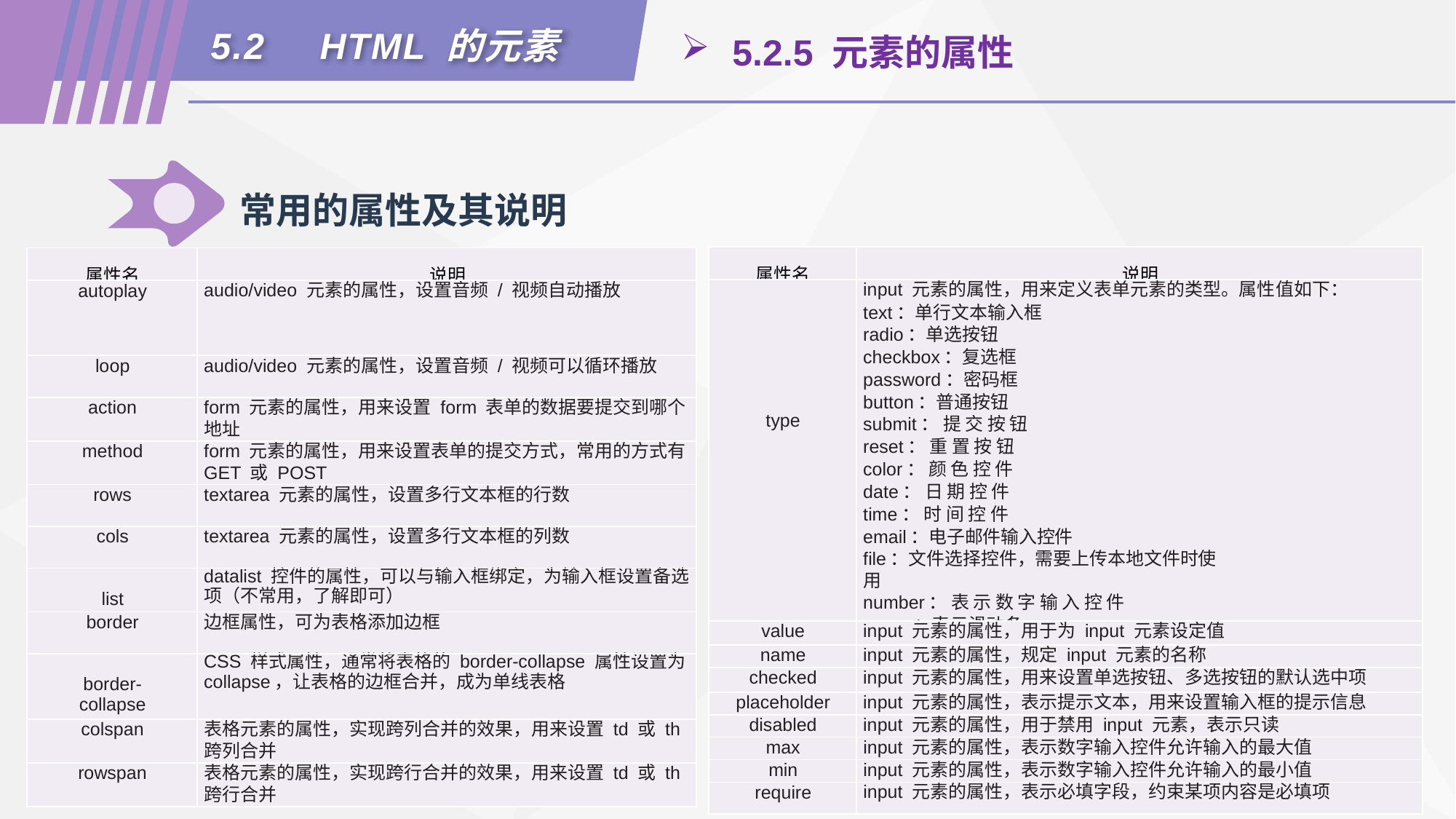

5.2	HTML 的元素
 5.2.5 元素的属性

常用的属性及其说明
| 属性名 | 说明 |
| --- | --- |
| type | input 元素的属性，用来定义表单元素的类型。属性值如下： text：单行文本输入框 radio：单选按钮 checkbox：复选框 password：密码框 button：普通按钮 submit： 提 交 按 钮 reset： 重 置 按 钮 color： 颜 色 控 件 date： 日 期 控 件 time： 时 间 控 件 email：电子邮件输入控件 file：文件选择控件，需要上传本地文件时使用 number： 表 示 数 字 输 入 控 件 range：表示滑动条 search：表示搜索框 url：表示网址输入控件 |
| value | input 元素的属性，用于为 input 元素设定值 |
| name | input 元素的属性，规定 input 元素的名称 |
| checked | input 元素的属性，用来设置单选按钮、多选按钮的默认选中项 |
| placeholder | input 元素的属性，表示提示文本，用来设置输入框的提示信息 |
| disabled | input 元素的属性，用于禁用 input 元素，表示只读 |
| max | input 元素的属性，表示数字输入控件允许输入的最大值 |
| min | input 元素的属性，表示数字输入控件允许输入的最小值 |
| require | input 元素的属性，表示必填字段，约束某项内容是必填项 |
| 属性名 | 说明 |
| --- | --- |
| autoplay | audio/video 元素的属性，设置音频 / 视频自动播放 |
| loop | audio/video 元素的属性，设置音频 / 视频可以循环播放 |
| action | form 元素的属性，用来设置 form 表单的数据要提交到哪个地址 |
| method | form 元素的属性，用来设置表单的提交方式，常用的方式有 GET 或 POST |
| rows | textarea 元素的属性，设置多行文本框的行数 |
| cols | textarea 元素的属性，设置多行文本框的列数 |
| list | datalist 控件的属性，可以与输入框绑定，为输入框设置备选项（不常用，了解即可） |
| border | 边框属性，可为表格添加边框 |
| border-collapse | CSS 样式属性，通常将表格的 border-collapse 属性设置为 collapse，让表格的边框合并，成为单线表格 |
| colspan | 表格元素的属性，实现跨列合并的效果，用来设置 td 或 th 跨列合并 |
| rowspan | 表格元素的属性，实现跨行合并的效果，用来设置 td 或 th 跨行合并 |